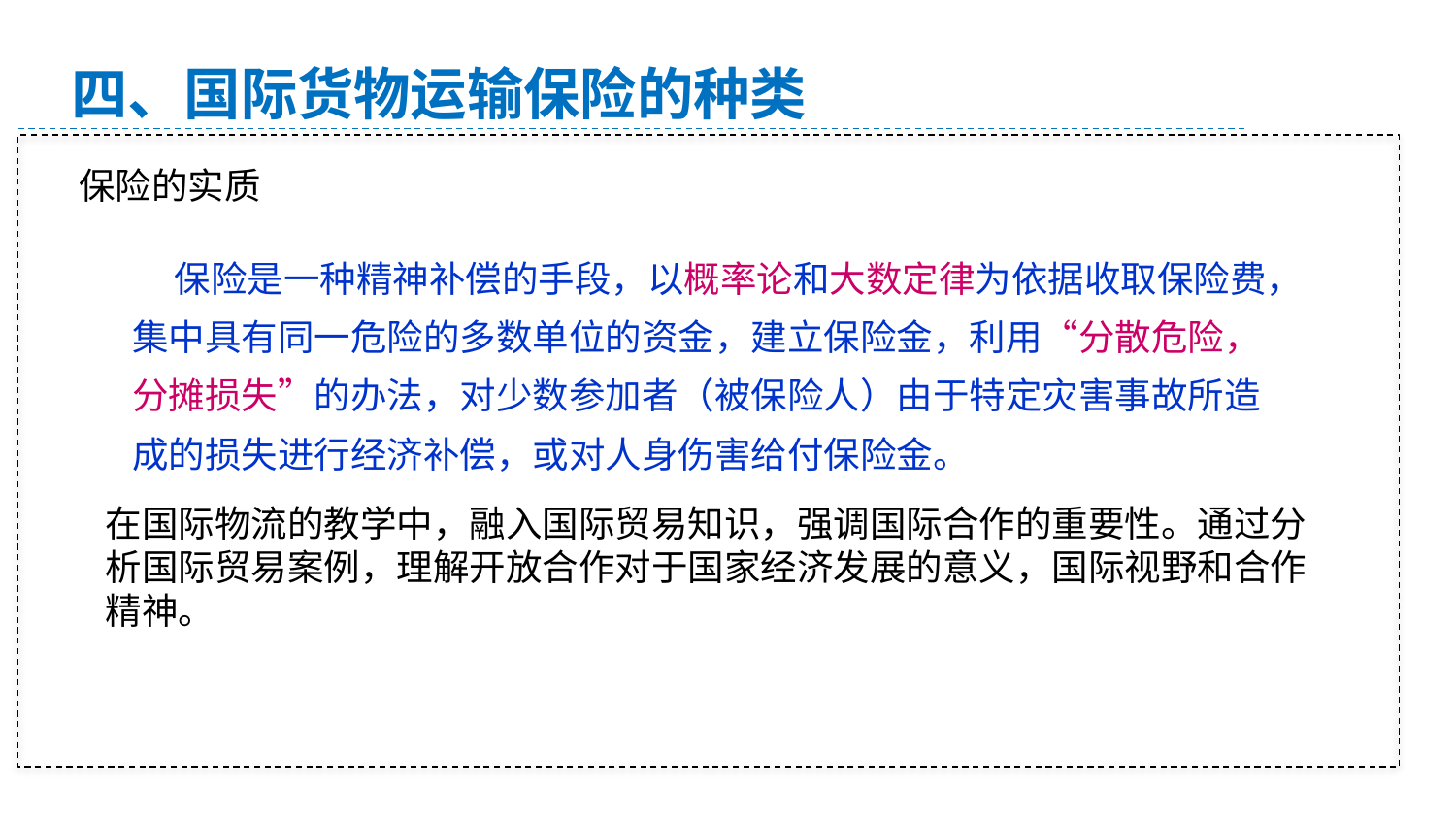

四、国际货物运输保险的种类

保险的实质
    保险是一种精神补偿的手段，以概率论和大数定律为依据收取保险费，集中具有同一危险的多数单位的资金，建立保险金，利用“分散危险，分摊损失”的办法，对少数参加者（被保险人）由于特定灾害事故所造成的损失进行经济补偿，或对人身伤害给付保险金。
在国际物流的教学中，融入国际贸易知识，强调国际合作的重要性。通过分析国际贸易案例，理解开放合作对于国家经济发展的意义，国际视野和合作精神。